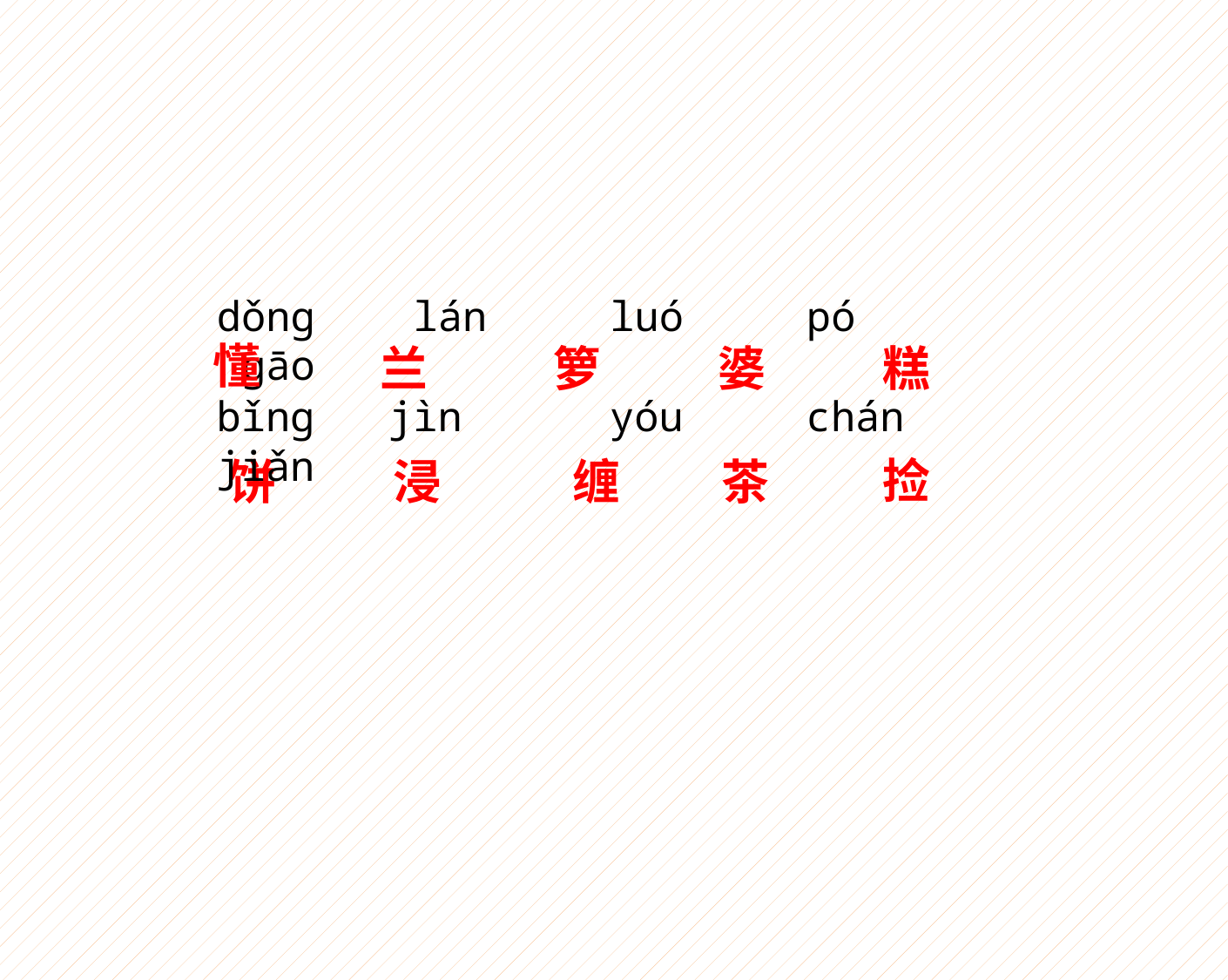

dǒng    lán     luó     pó      gāo
懂
兰
箩
婆
糕
bǐng   jìn      yóu     chán   jiǎn
捡
饼
浸
缠
茶